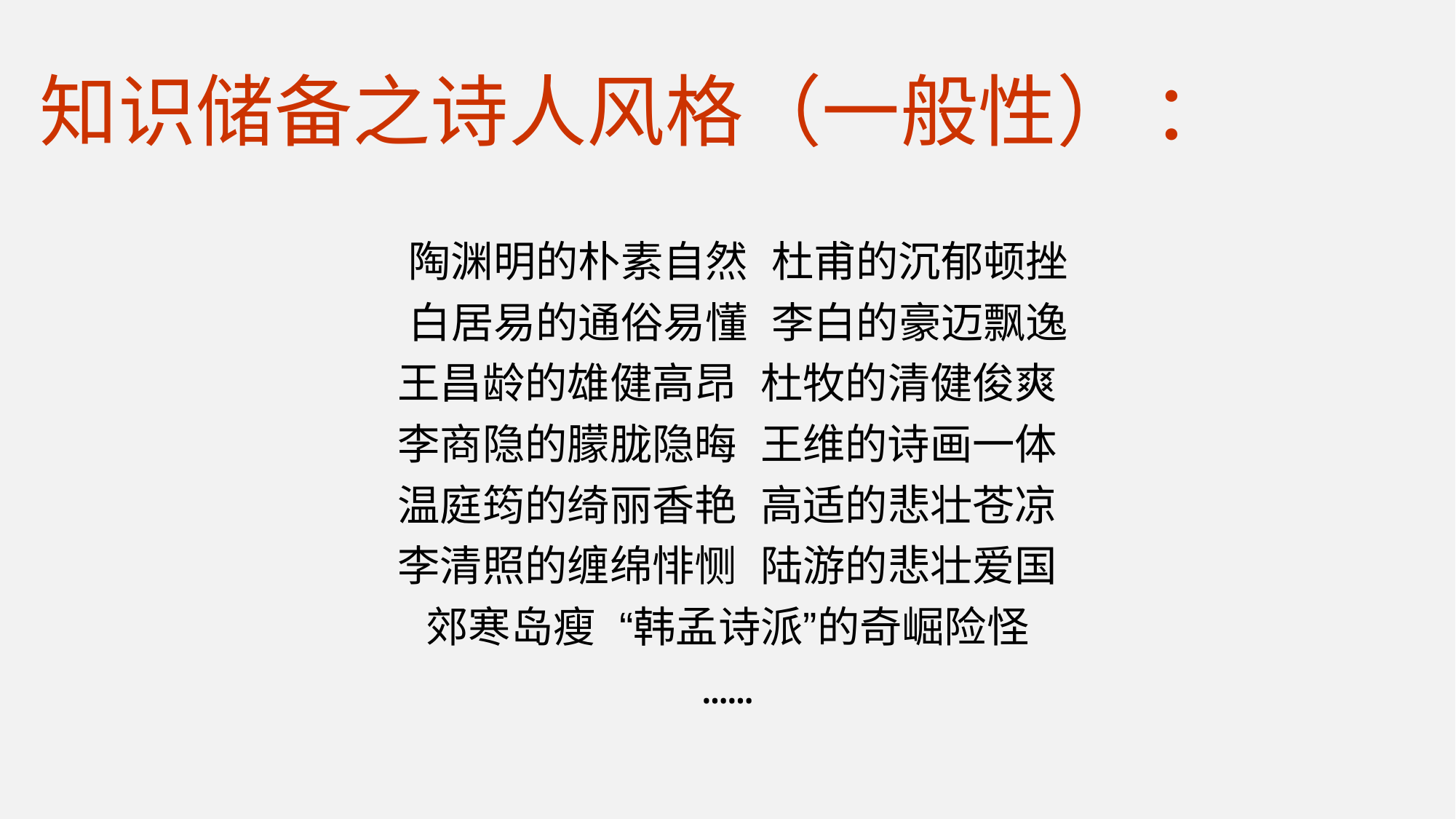

# 知识储备之诗人风格（一般性） ：
 陶渊明的朴素自然  杜甫的沉郁顿挫
 白居易的通俗易懂  李白的豪迈飘逸
王昌龄的雄健高昂  杜牧的清健俊爽
李商隐的朦胧隐晦  王维的诗画一体
温庭筠的绮丽香艳  高适的悲壮苍凉
李清照的缠绵悱恻  陆游的悲壮爱国
郊寒岛瘦  “韩孟诗派”的奇崛险怪
……